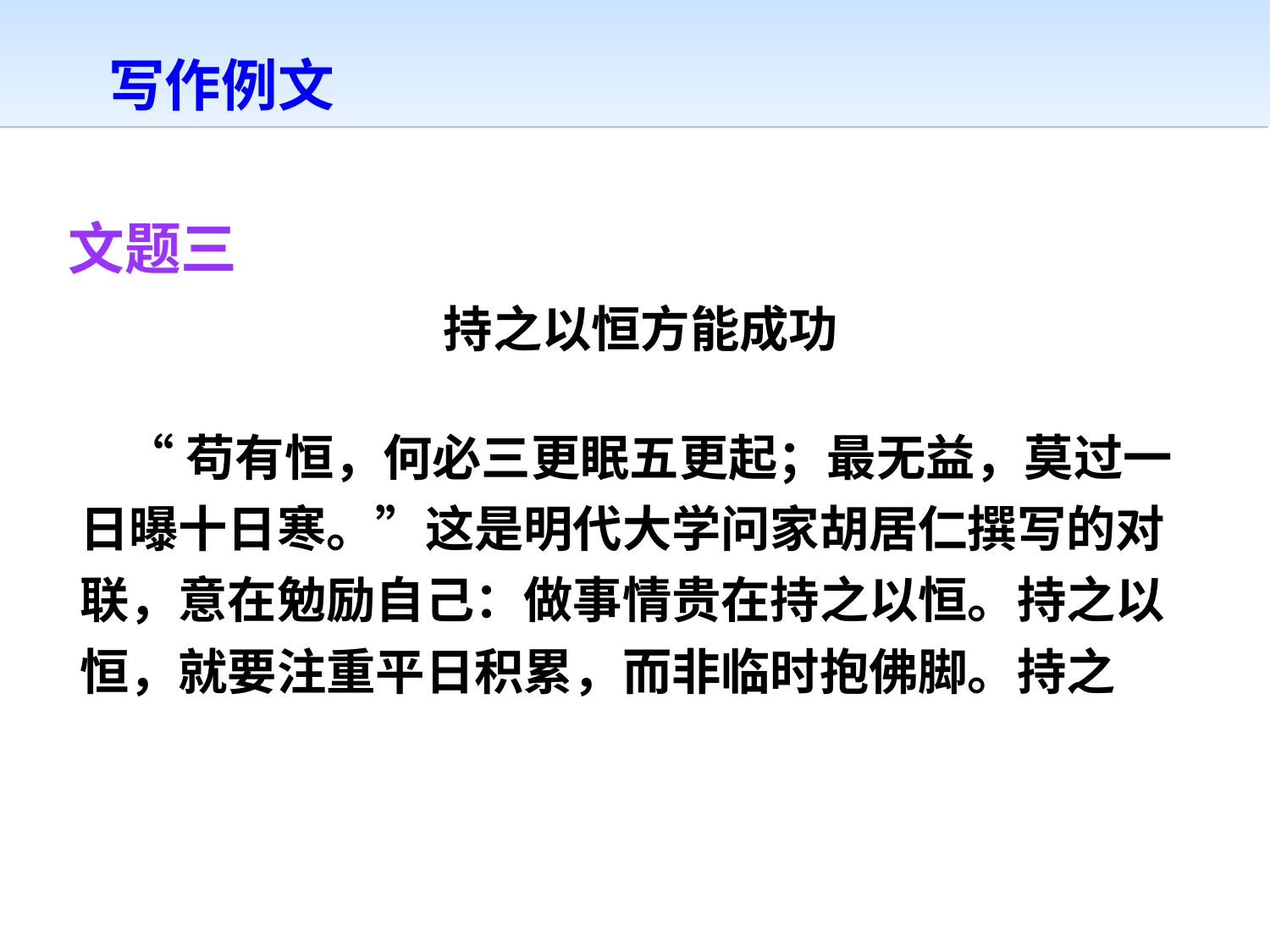

写作例文
文题三
持之以恒方能成功
    “苟有恒，何必三更眠五更起；最无益，莫过一日曝十日寒。”这是明代大学问家胡居仁撰写的对联，意在勉励自己：做事情贵在持之以恒。持之以恒，就要注重平日积累，而非临时抱佛脚。持之